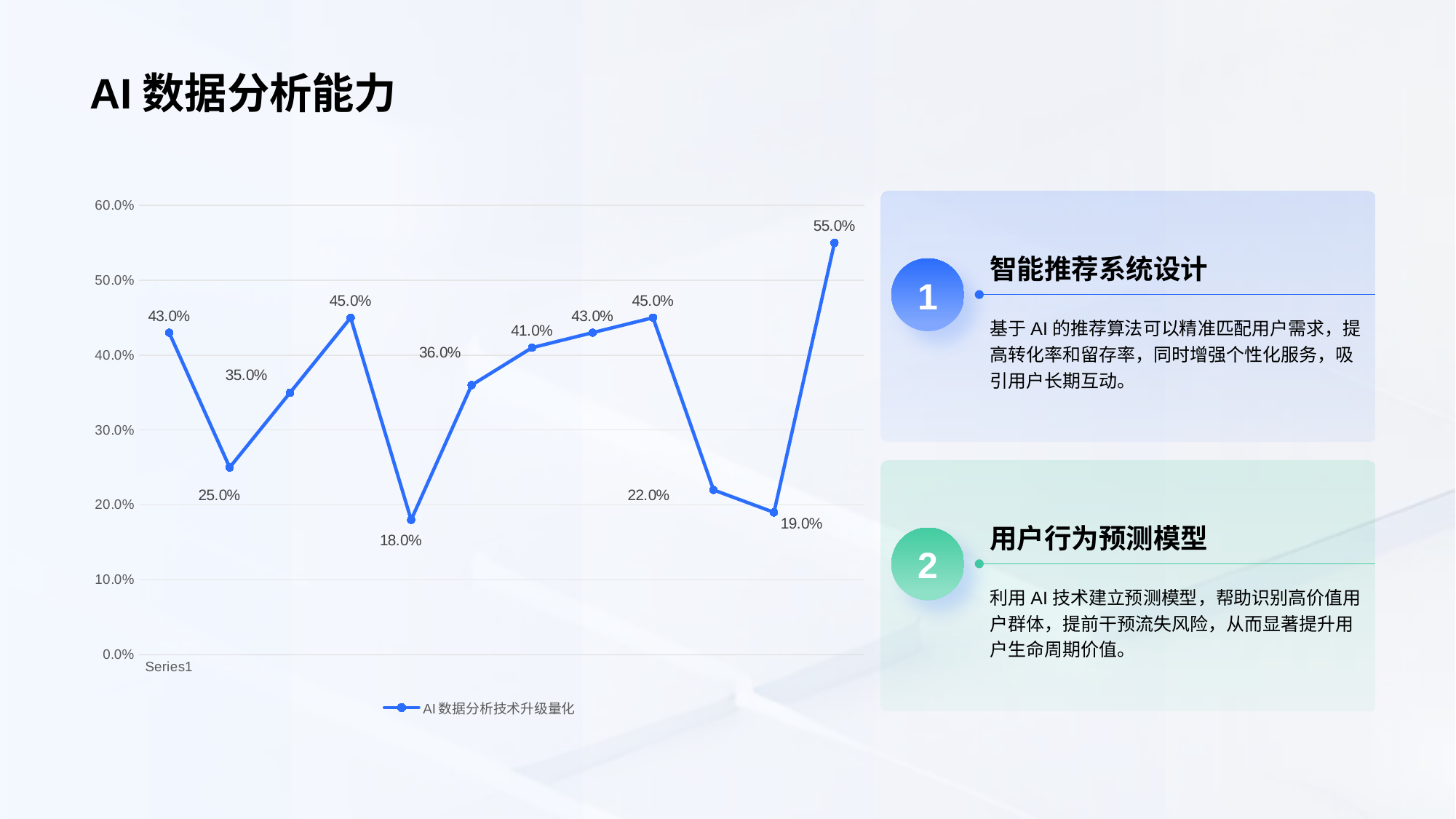

# AI数据分析能力

### Chart

| Category | AI数据分析技术升级量化 |
|---|---|
智能推荐系统设计
1
基于AI的推荐算法可以精准匹配用户需求，提高转化率和留存率，同时增强个性化服务，吸引用户长期互动。

用户行为预测模型
2
利用AI技术建立预测模型，帮助识别高价值用户群体，提前干预流失风险，从而显著提升用户生命周期价值。
6